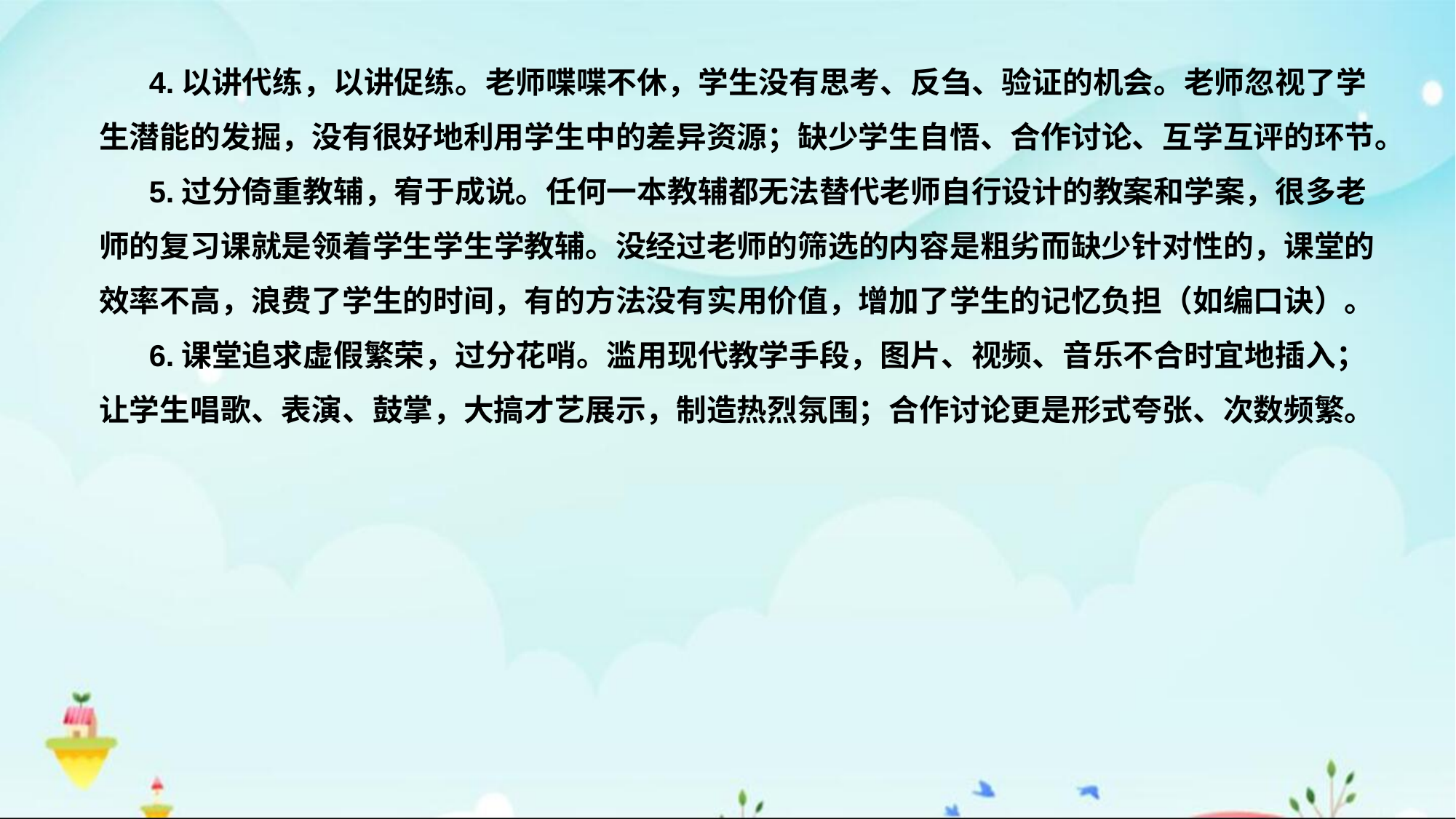

4.以讲代练，以讲促练。老师喋喋不休，学生没有思考、反刍、验证的机会。老师忽视了学生潜能的发掘，没有很好地利用学生中的差异资源；缺少学生自悟、合作讨论、互学互评的环节。
5.过分倚重教辅，宥于成说。任何一本教辅都无法替代老师自行设计的教案和学案，很多老师的复习课就是领着学生学生学教辅。没经过老师的筛选的内容是粗劣而缺少针对性的，课堂的效率不高，浪费了学生的时间，有的方法没有实用价值，增加了学生的记忆负担（如编口诀）。
6.课堂追求虚假繁荣，过分花哨。滥用现代教学手段，图片、视频、音乐不合时宜地插入；让学生唱歌、表演、鼓掌，大搞才艺展示，制造热烈氛围；合作讨论更是形式夸张、次数频繁。